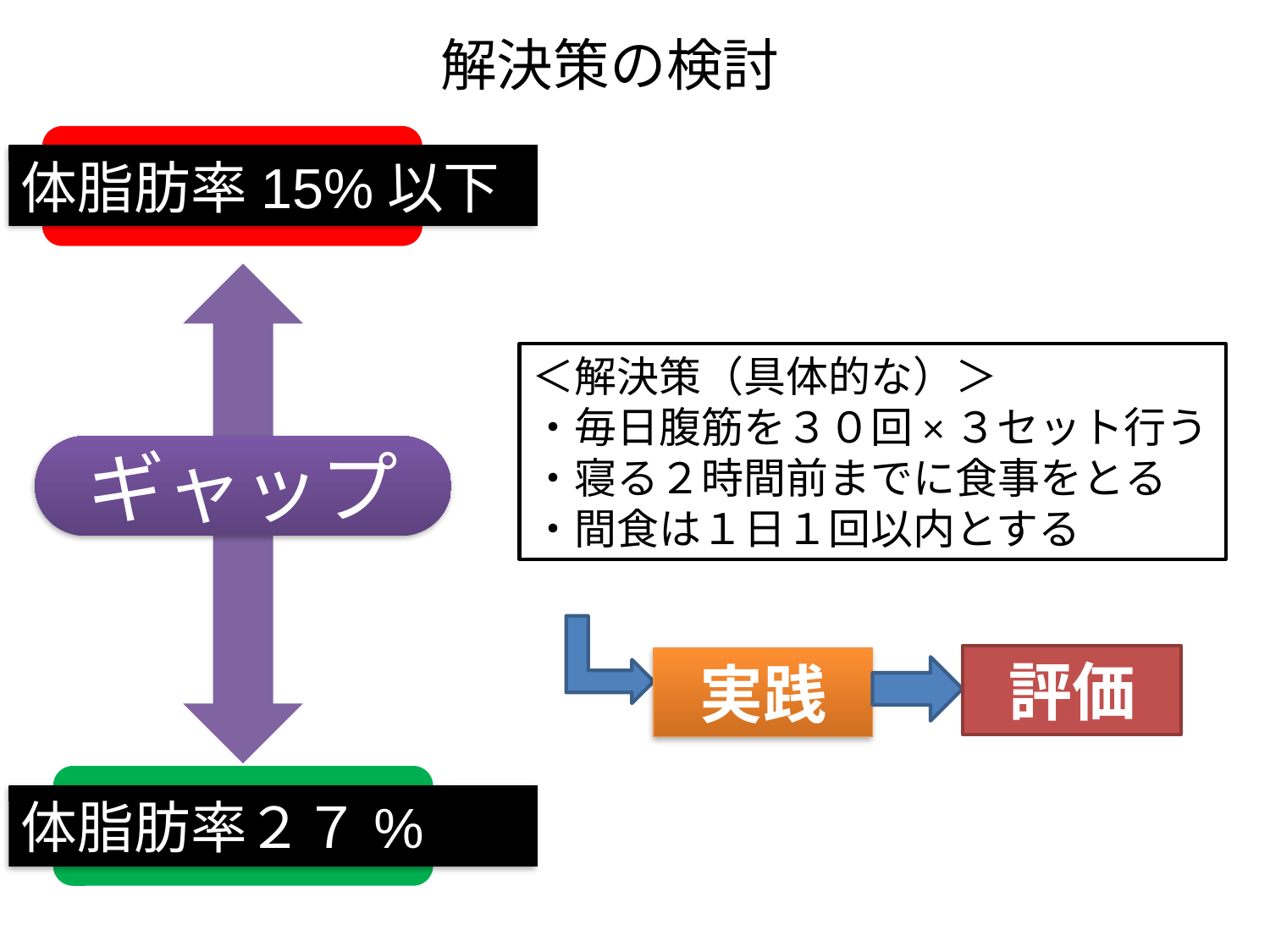

解決策の検討
理想
体脂肪率15%以下

＜解決策（具体的な）＞
・毎日腹筋を３０回×３セット行う
・寝る２時間前までに食事をとる
・間食は１日１回以内とする
ギャップ

評価
実践

現実
体脂肪率２７%